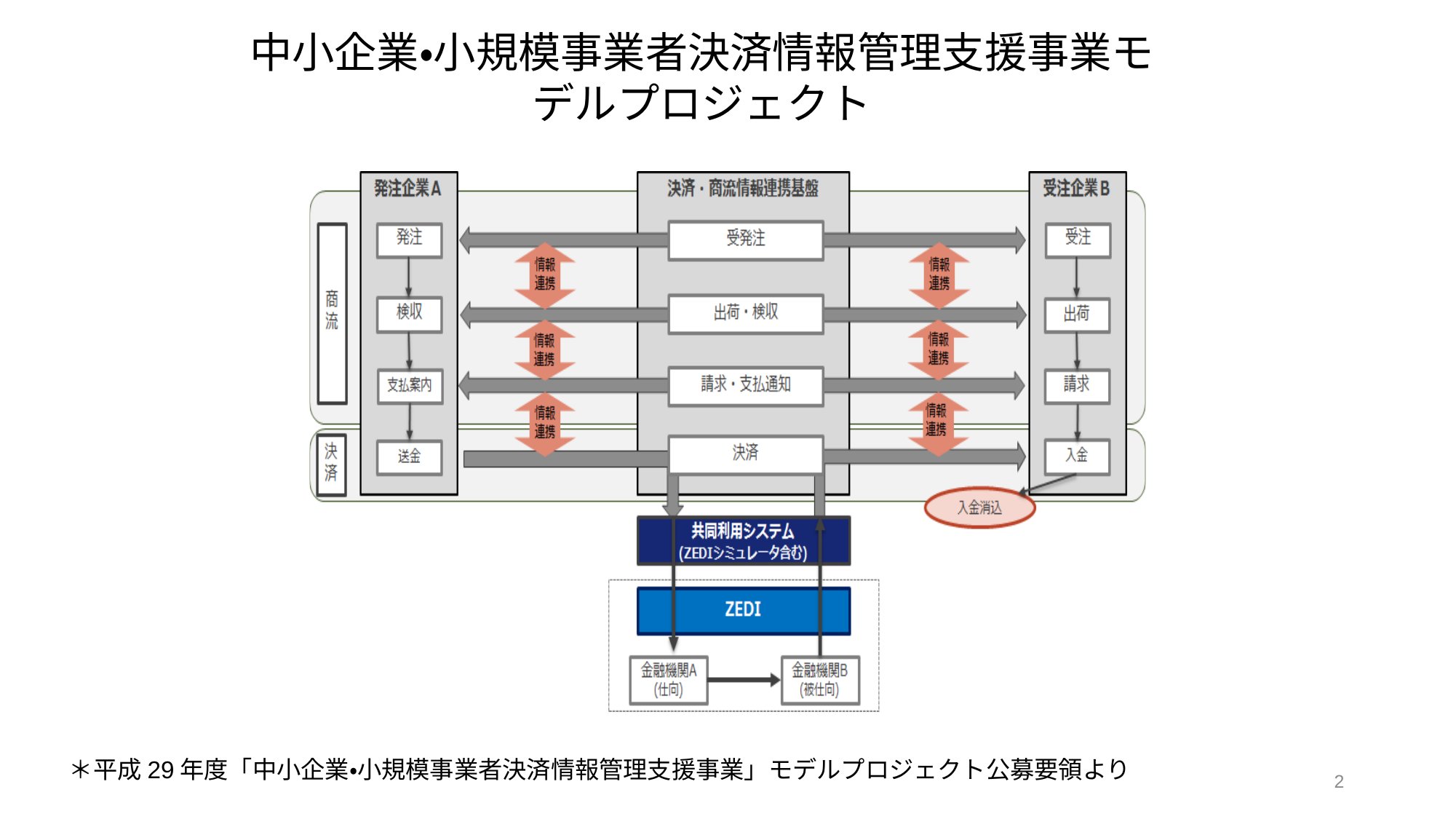

中小企業・小規模事業者決済情報管理支援事業モデルプロジェクト

＊平成29年度「中小企業・小規模事業者決済情報管理支援事業」モデルプロジェクト公募要領より
2